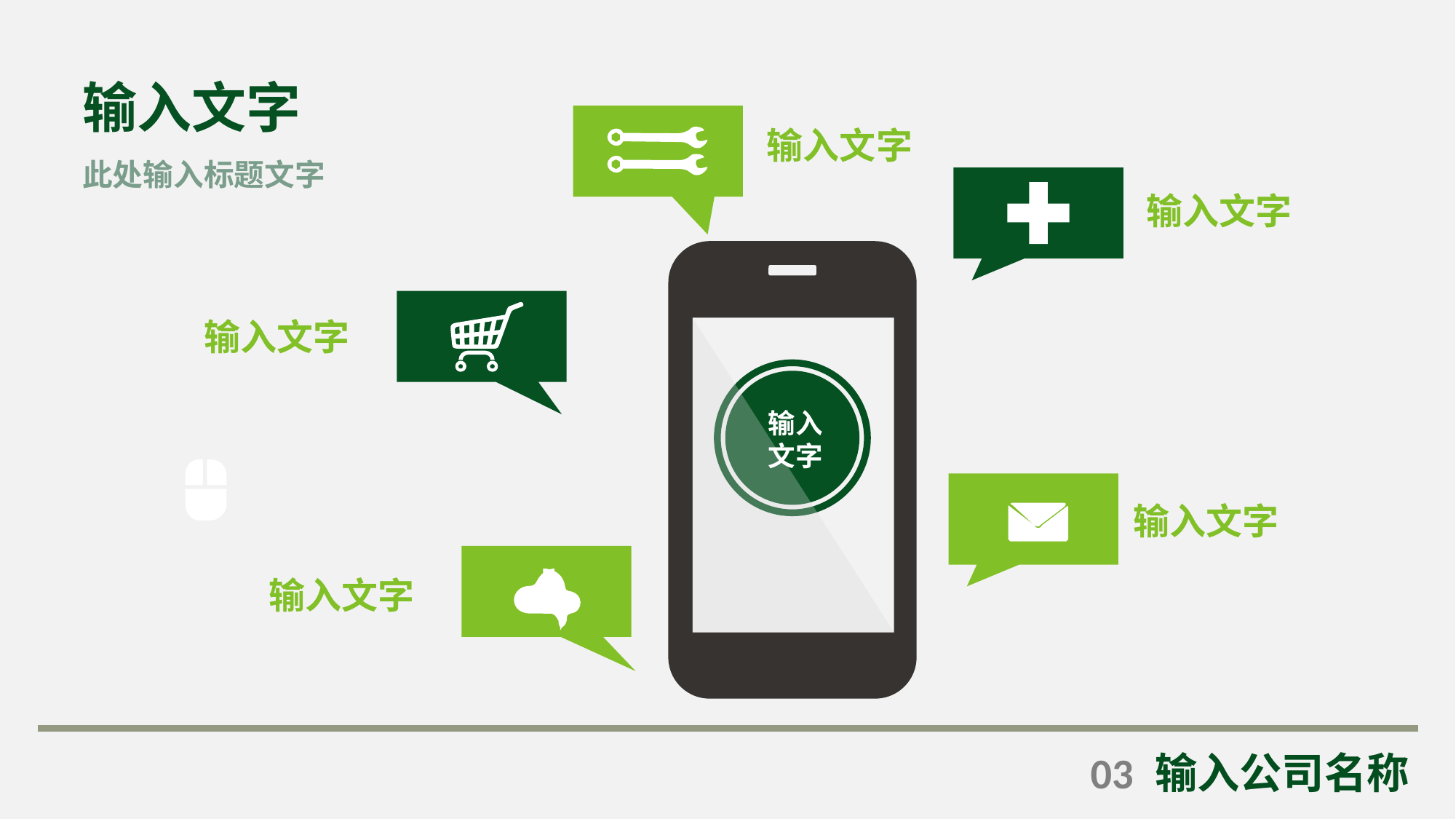

输入文字

输入文字
此处输入标题文字

输入文字

输入文字

输入文字

输入文字

输入文字
03
输入公司名称